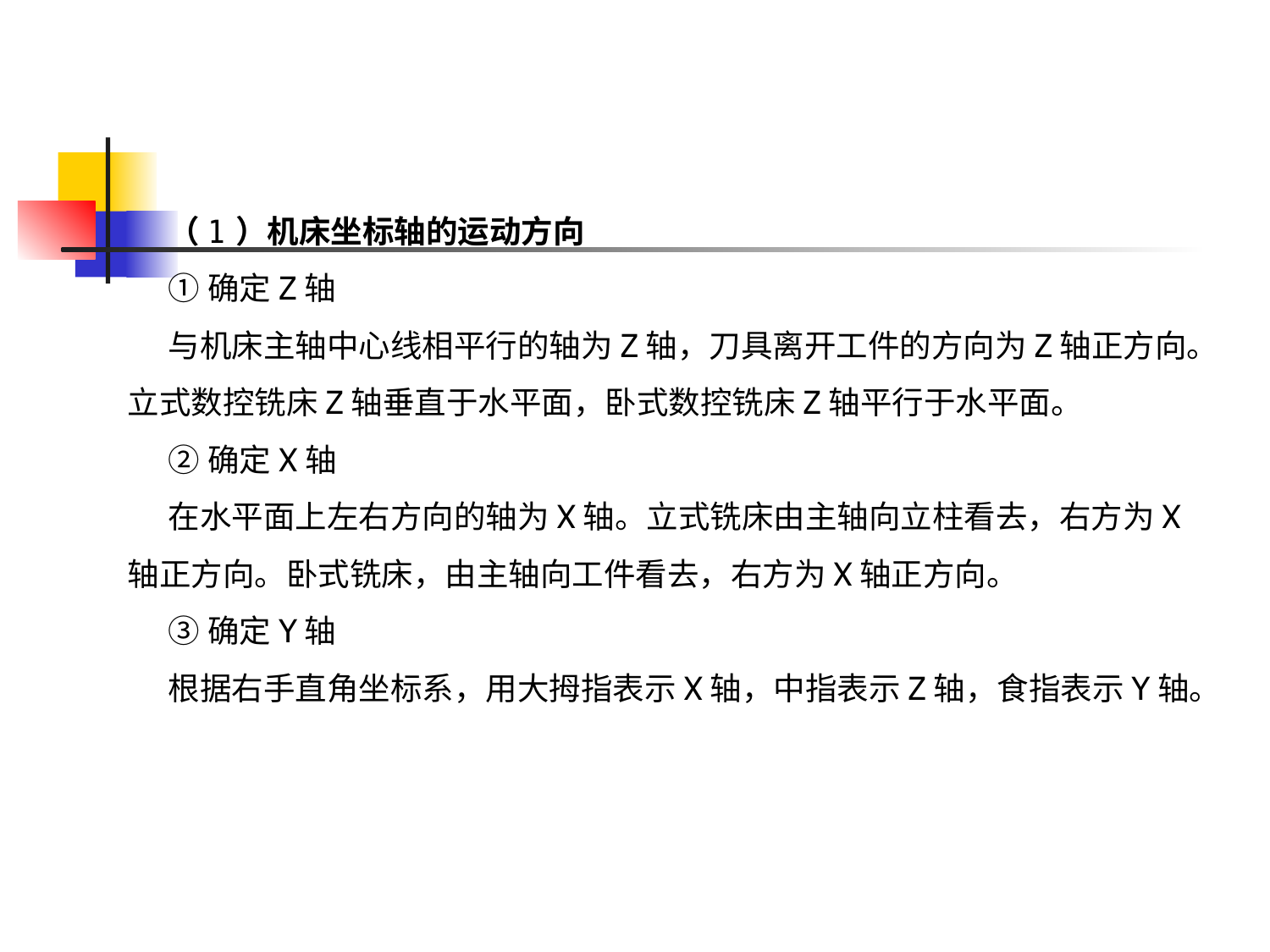

（1）机床坐标轴的运动方向
①确定Z轴
与机床主轴中心线相平行的轴为Z轴，刀具离开工件的方向为Z轴正方向。立式数控铣床Z轴垂直于水平面，卧式数控铣床Z轴平行于水平面。
②确定X轴
在水平面上左右方向的轴为X轴。立式铣床由主轴向立柱看去，右方为X轴正方向。卧式铣床，由主轴向工件看去，右方为X轴正方向。
③确定Y轴
根据右手直角坐标系，用大拇指表示X轴，中指表示Z轴，食指表示Y轴。